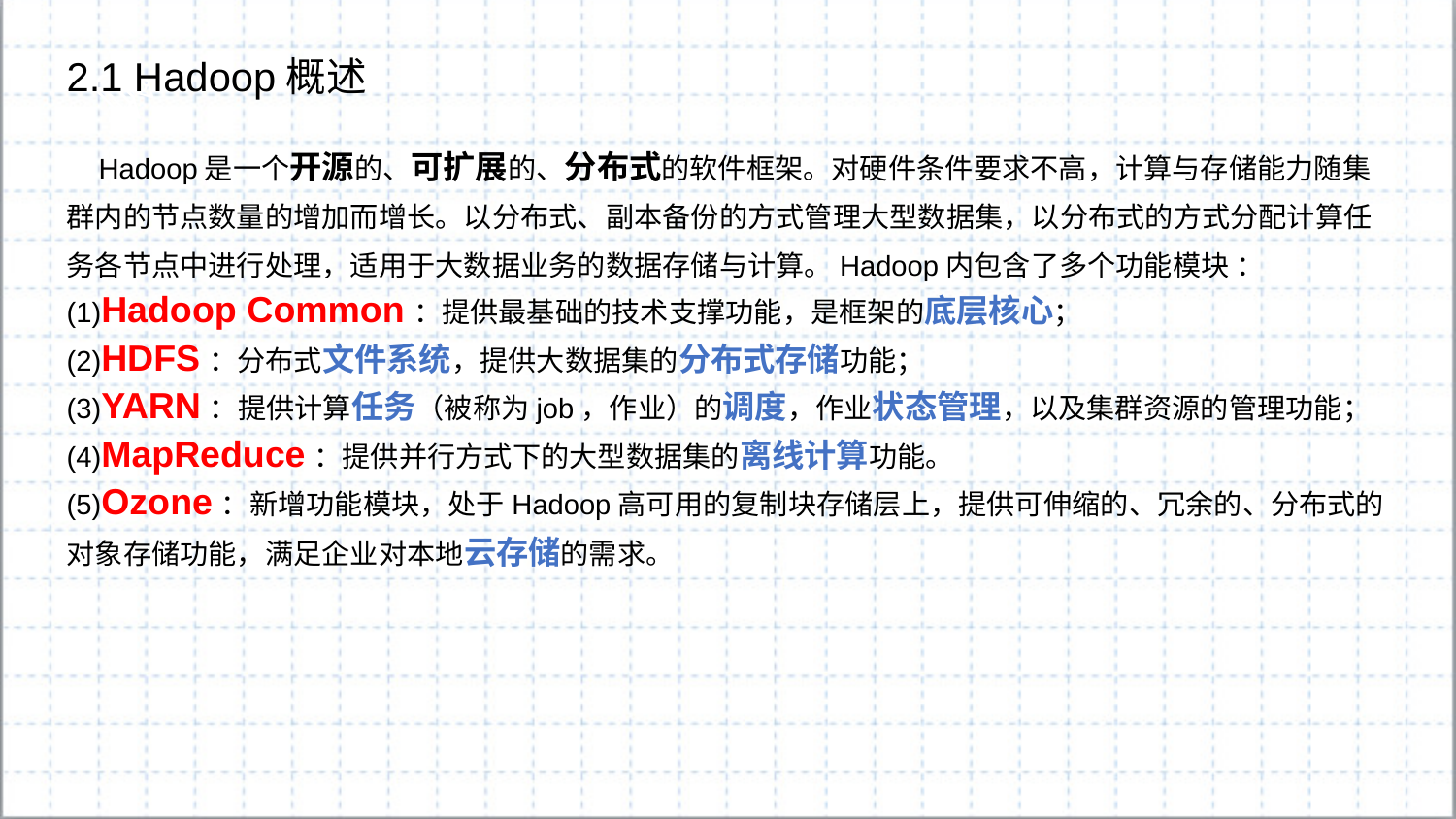

2.1 Hadoop概述
    Hadoop是一个开源的、可扩展的、分布式的软件框架。对硬件条件要求不高，计算与存储能力随集群内的节点数量的增加而增长。以分布式、副本备份的方式管理大型数据集，以分布式的方式分配计算任务各节点中进行处理，适用于大数据业务的数据存储与计算。Hadoop内包含了多个功能模块 ：
(1)Hadoop Common：提供最基础的技术支撑功能，是框架的底层核心；
(2)HDFS：分布式文件系统，提供大数据集的分布式存储功能；
(3)YARN：提供计算任务（被称为job，作业）的调度，作业状态管理，以及集群资源的管理功能；
(4)MapReduce：提供并行方式下的大型数据集的离线计算功能。
(5)Ozone：新增功能模块，处于Hadoop高可用的复制块存储层上，提供可伸缩的、冗余的、分布式的对象存储功能，满足企业对本地云存储的需求。